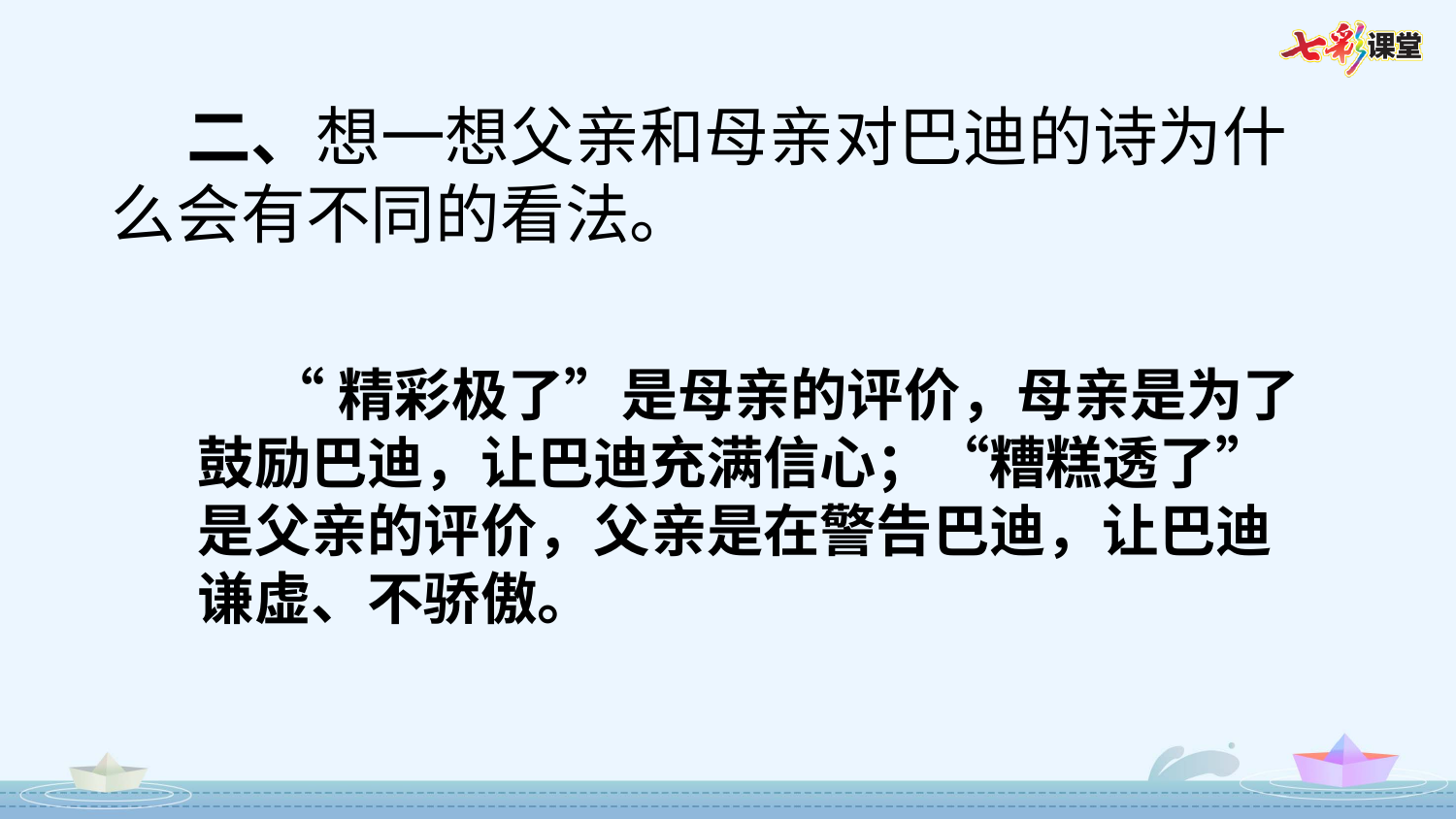

二、想一想父亲和母亲对巴迪的诗为什么会有不同的看法。
   “精彩极了”是母亲的评价，母亲是为了鼓励巴迪，让巴迪充满信心；“糟糕透了”是父亲的评价，父亲是在警告巴迪，让巴迪谦虚、不骄傲。